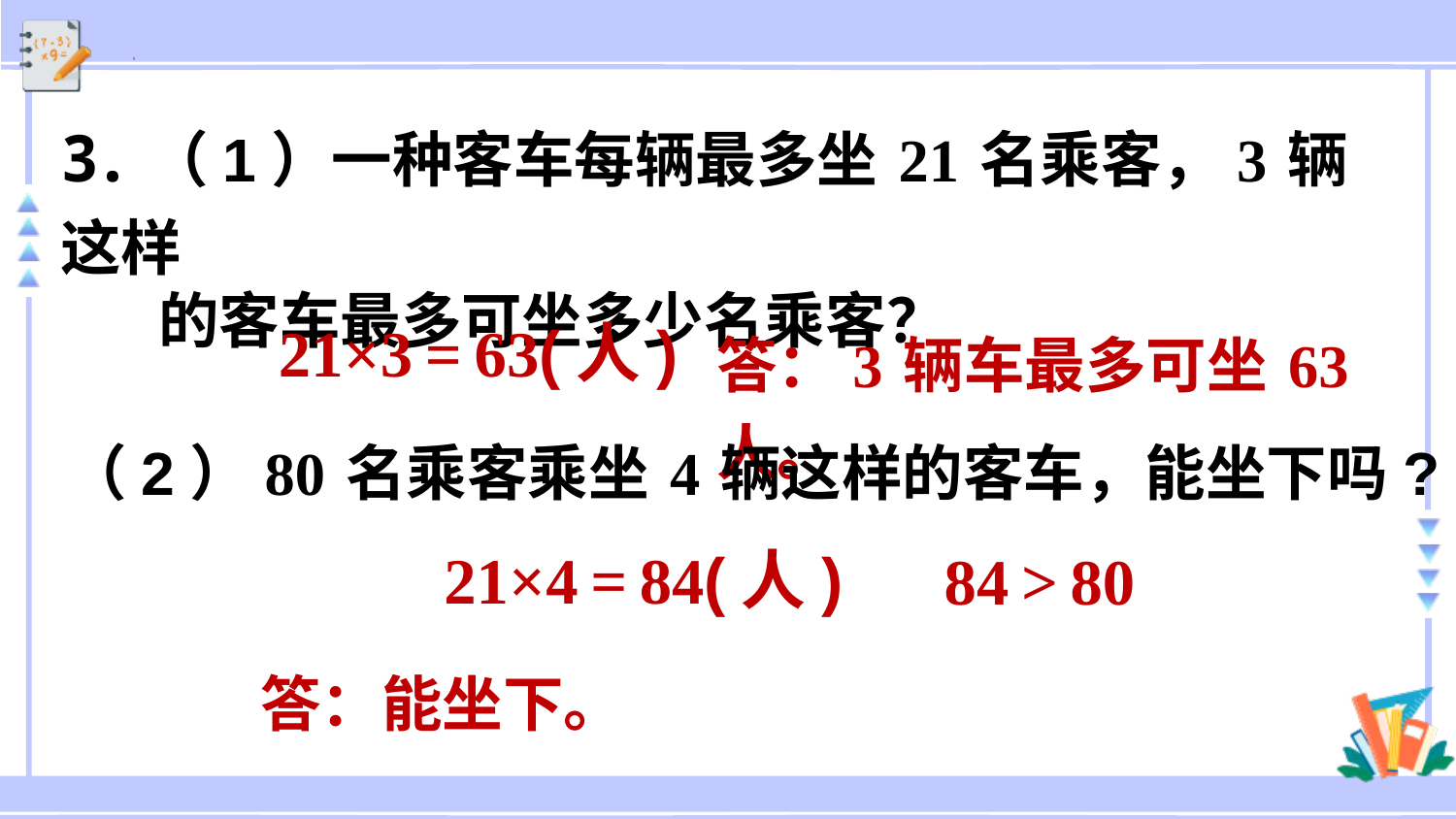

3.（1）一种客车每辆最多坐21名乘客，3辆这样
      的客车最多可坐多少名乘客？
21×3=63(人)
答：3辆车最多可坐63人。
（2）80名乘客乘坐4辆这样的客车，能坐下吗?
21×4=84(人)
84>80

答：能坐下。